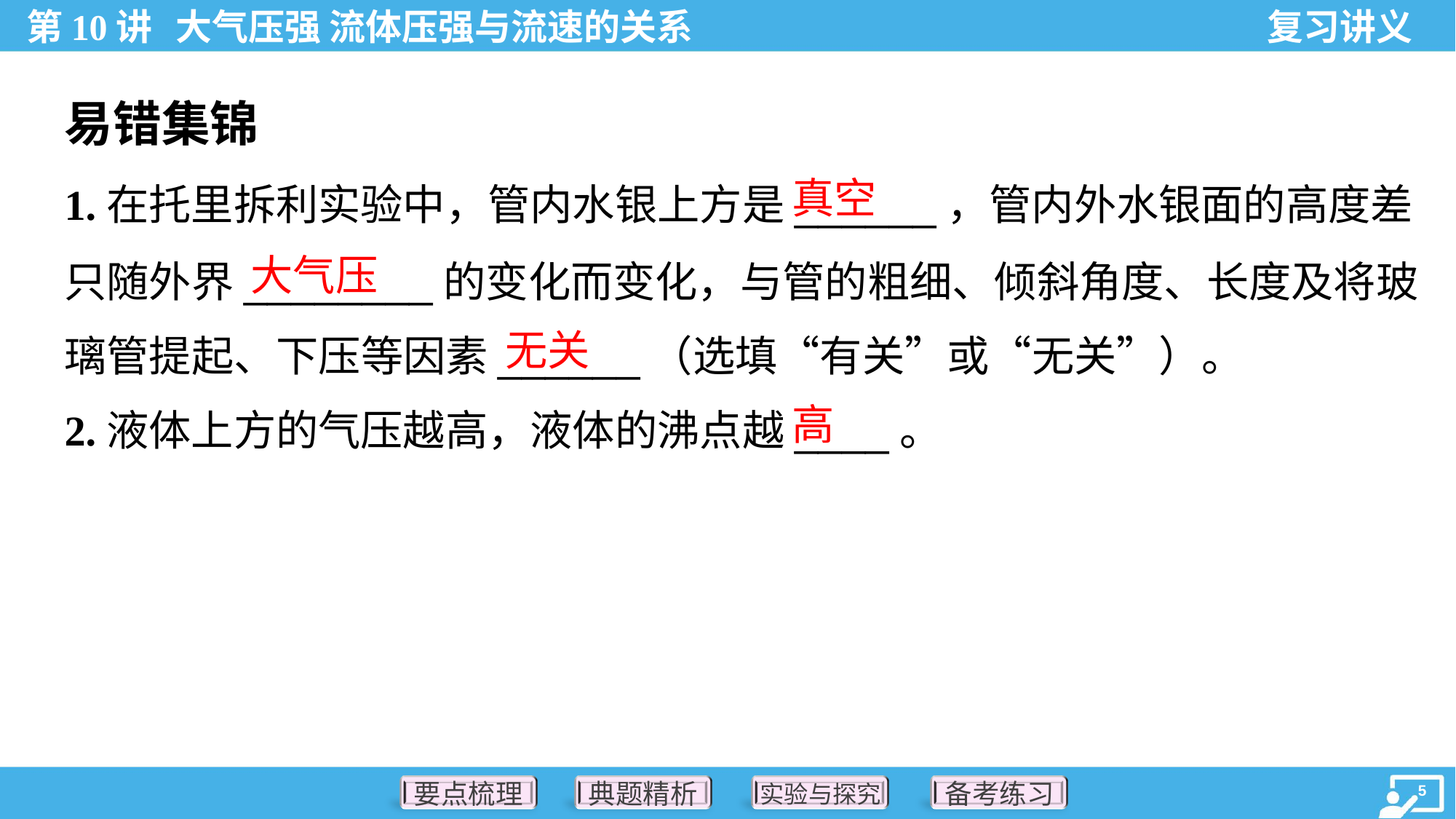

易错集锦
真空
1.在托里拆利实验中，管内水银上方是______，管内外水银面的高度差
只随外界________的变化而变化，与管的粗细、倾斜角度、长度及将玻
璃管提起、下压等因素______（选填“有关”或“无关”）。
大气压
无关
高
2.液体上方的气压越高，液体的沸点越____。